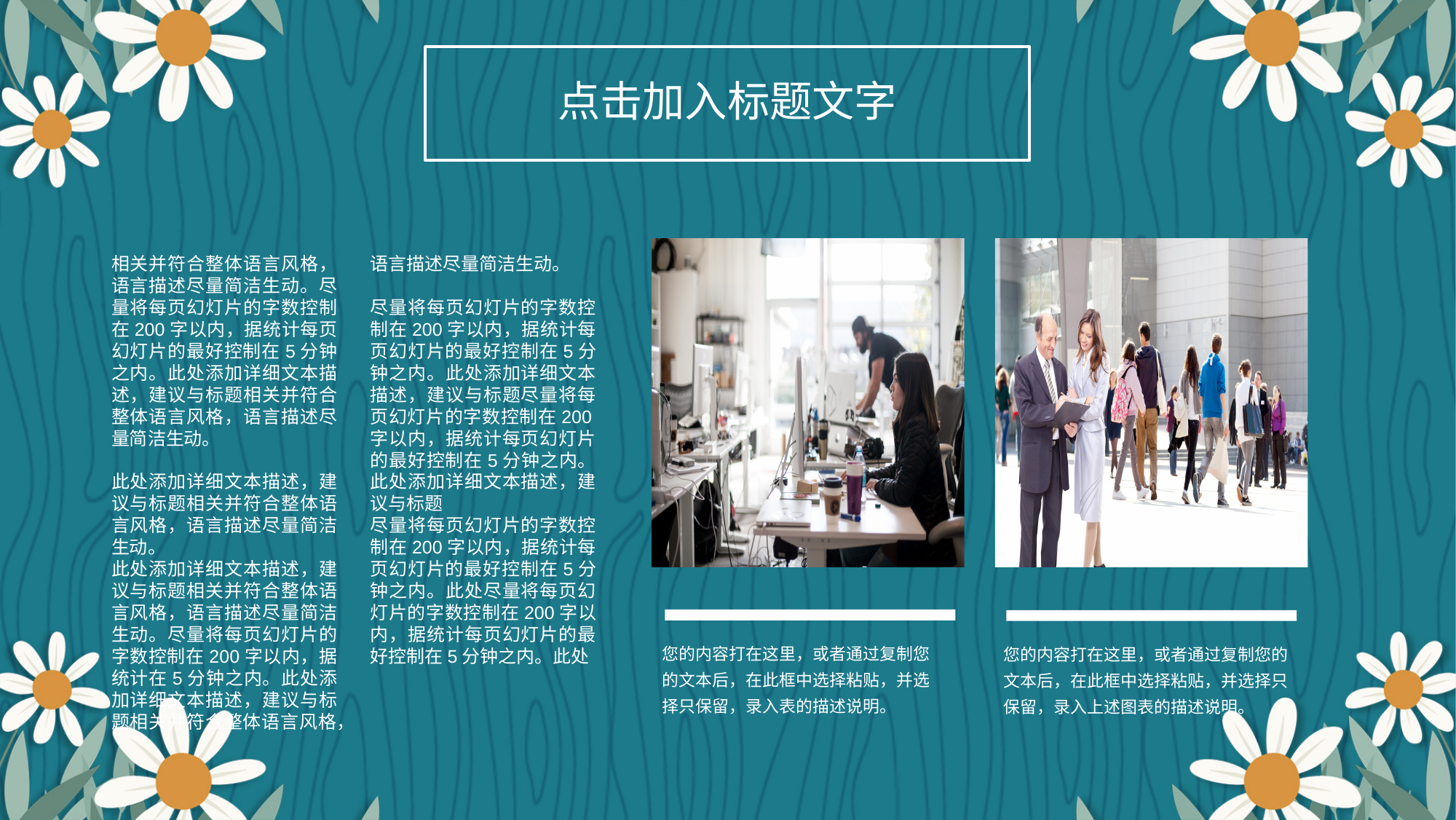

点击加入标题文字

您的内容打在这里，或者通过复制您的文本后，在此框中选择粘贴，并选择只保留，录入表的描述说明。

您的内容打在这里，或者通过复制您的文本后，在此框中选择粘贴，并选择只保留，录入上述图表的描述说明。
相关并符合整体语言风格，语言描述尽量简洁生动。尽量将每页幻灯片的字数控制在200字以内，据统计每页幻灯片的最好控制在5分钟之内。此处添加详细文本描述，建议与标题相关并符合整体语言风格，语言描述尽量简洁生动。

此处添加详细文本描述，建议与标题相关并符合整体语言风格，语言描述尽量简洁生动。
此处添加详细文本描述，建议与标题相关并符合整体语言风格，语言描述尽量简洁生动。尽量将每页幻灯片的字数控制在200字以内，据统计在5分钟之内。此处添加详细文本描述，建议与标题相关并符合整体语言风格，语言描述尽量简洁生动。

尽量将每页幻灯片的字数控制在200字以内，据统计每页幻灯片的最好控制在5分钟之内。此处添加详细文本描述，建议与标题尽量将每页幻灯片的字数控制在200字以内，据统计每页幻灯片的最好控制在5分钟之内。此处添加详细文本描述，建议与标题
尽量将每页幻灯片的字数控制在200字以内，据统计每页幻灯片的最好控制在5分钟之内。此处尽量将每页幻灯片的字数控制在200字以内，据统计每页幻灯片的最好控制在5分钟之内。此处